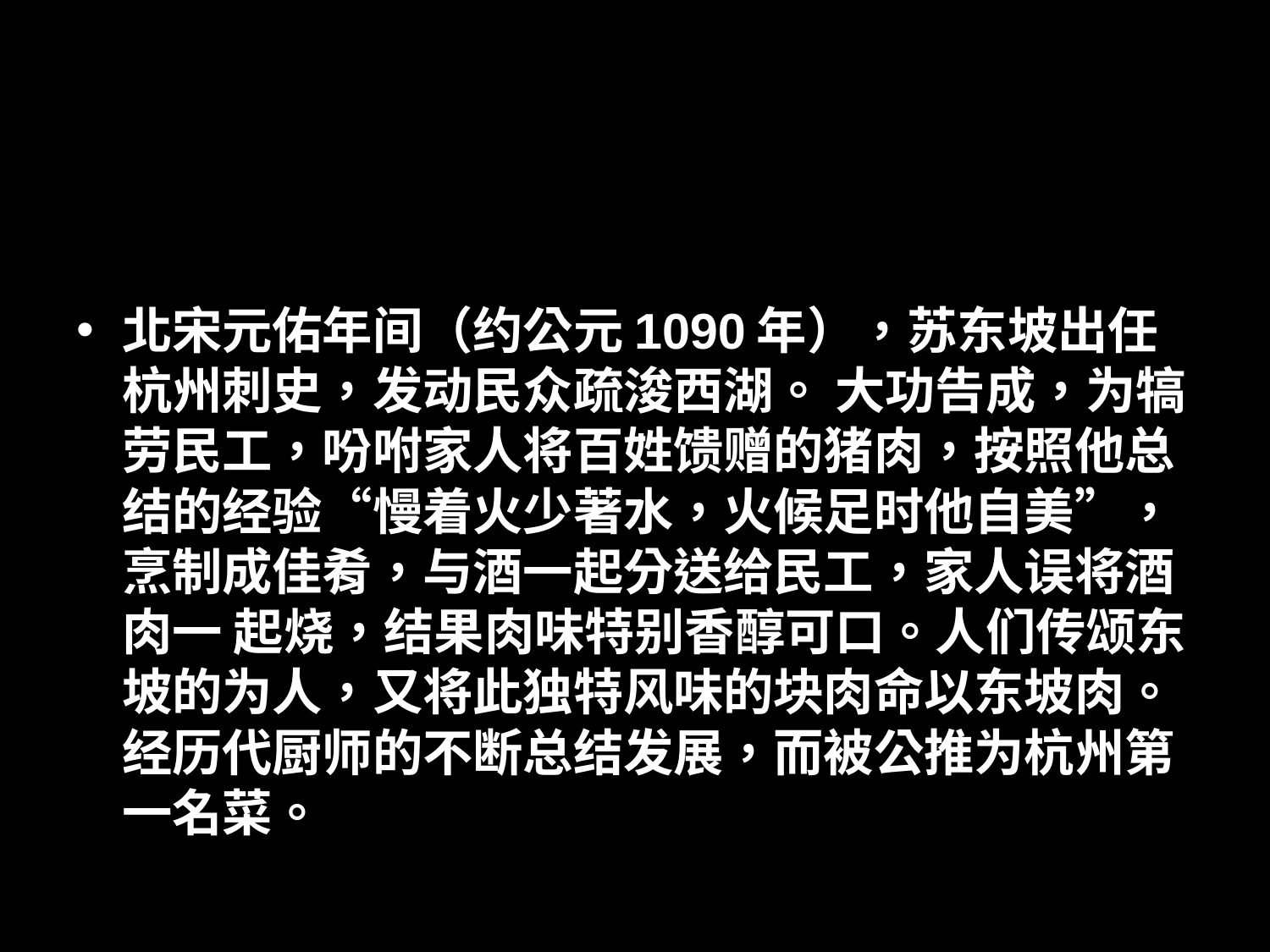

#

北宋元佑年间（约公元1090年），苏东坡出任杭州刺史，发动民众疏浚西湖。 大功告成，为犒劳民工，吩咐家人将百姓馈赠的猪肉，按照他总结的经验“慢着火少著水，火候足时他自美”，烹制成佳肴，与酒一起分送给民工，家人误将酒肉一 起烧，结果肉味特别香醇可口。人们传颂东坡的为人，又将此独特风味的块肉命以东坡肉。经历代厨师的不断总结发展，而被公推为杭州第一名菜。